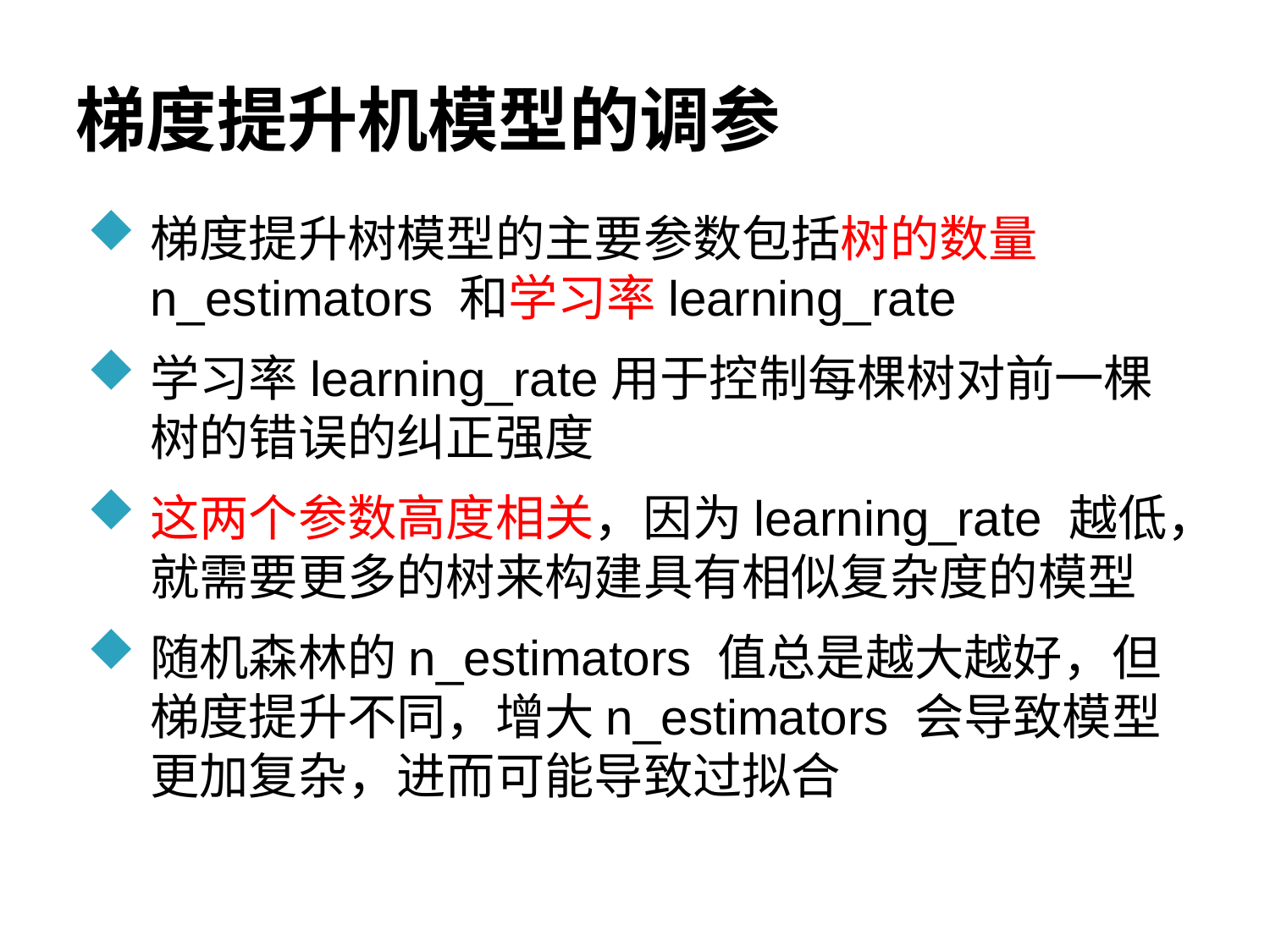

# 梯度提升机模型的调参
梯度提升树模型的主要参数包括树的数量n_estimators 和学习率learning_rate
学习率learning_rate用于控制每棵树对前一棵树的错误的纠正强度
这两个参数高度相关，因为learning_rate 越低，就需要更多的树来构建具有相似复杂度的模型
随机森林的n_estimators 值总是越大越好，但梯度提升不同，增大n_estimators 会导致模型更加复杂，进而可能导致过拟合